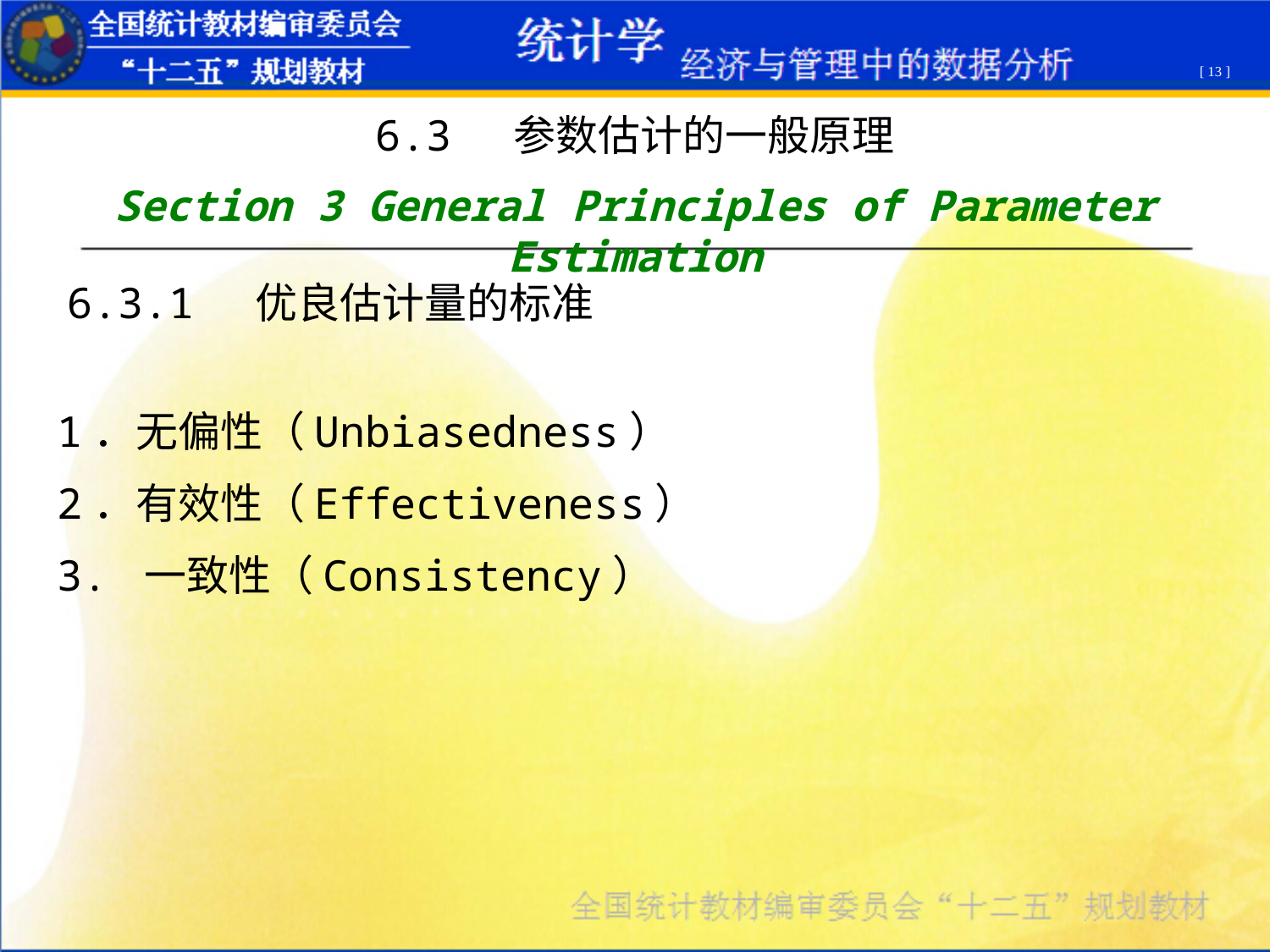

[ 13 ]
6.3  参数估计的一般原理
Section 3 General Principles of Parameter Estimation
6.3.1  优良估计量的标准
1．无偏性（Unbiasedness）
2．有效性（Effectiveness）
3. 一致性（Consistency）